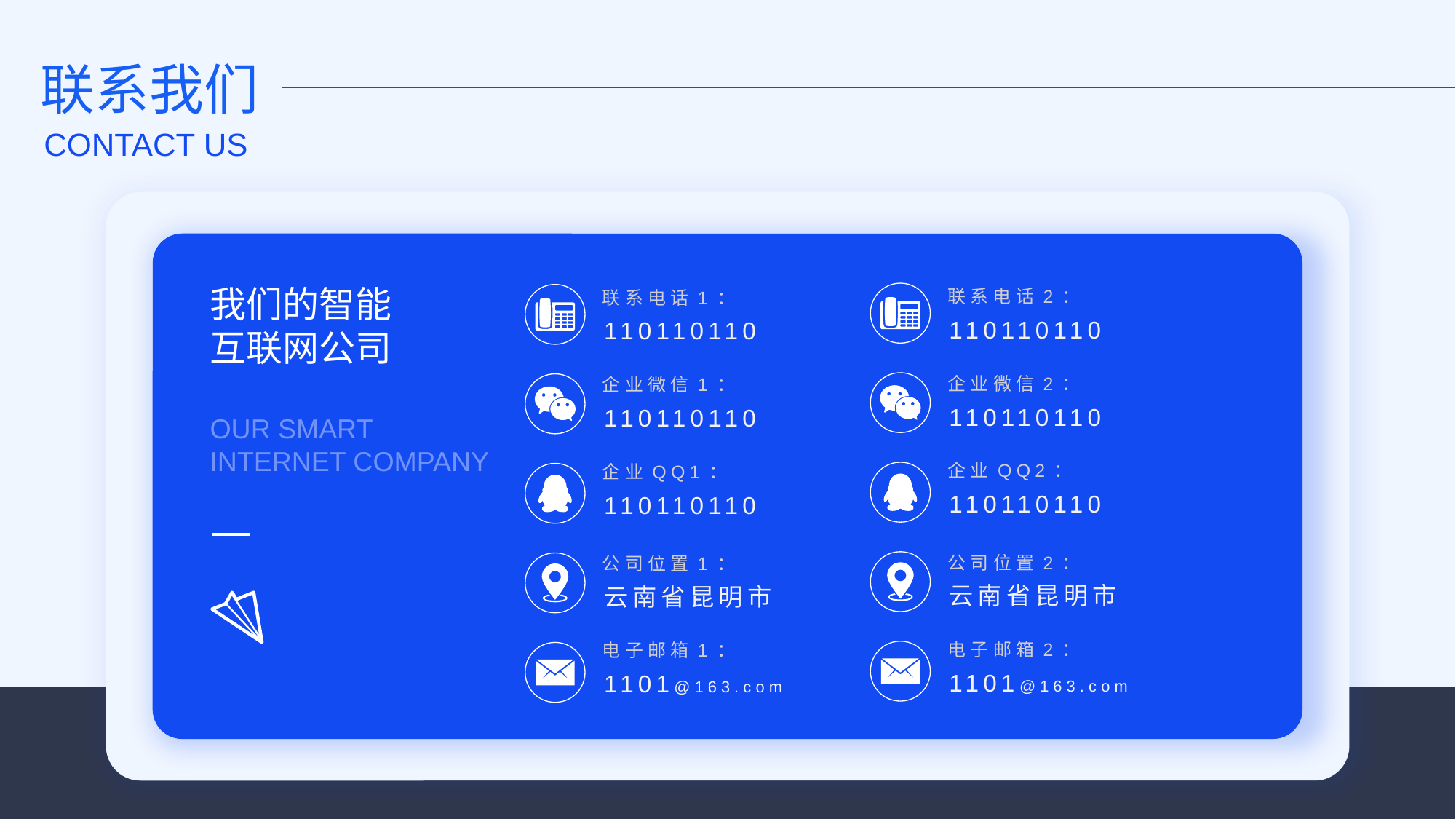

联系我们
CONTACT US

我们的智能
互联网公司
联系电话2：
联系电话1：

110110110
110110110
企业微信2：
企业微信1：

110110110
110110110
OUR SMART
INTERNET COMPANY
企业QQ2：
企业QQ1：

110110110
110110110
公司位置2：
公司位置1：

云南省昆明市
云南省昆明市

电子邮箱2：
电子邮箱1：

1101@163.com
1101@163.com